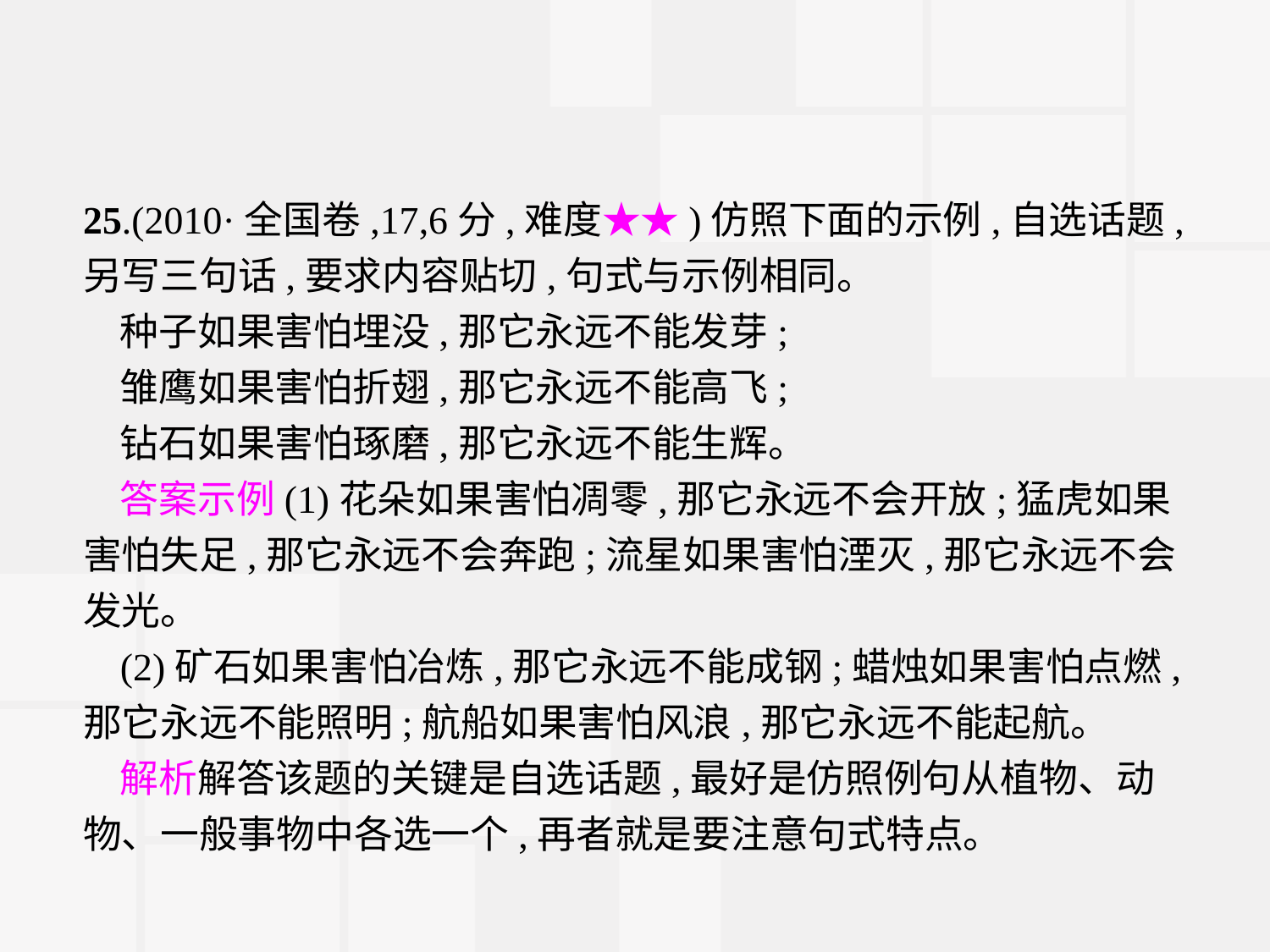

25.(2010·全国卷,17,6分,难度★★)仿照下面的示例,自选话题,另写三句话,要求内容贴切,句式与示例相同。
种子如果害怕埋没,那它永远不能发芽;
雏鹰如果害怕折翅,那它永远不能高飞;
钻石如果害怕琢磨,那它永远不能生辉。
答案示例(1)花朵如果害怕凋零,那它永远不会开放;猛虎如果害怕失足,那它永远不会奔跑;流星如果害怕湮灭,那它永远不会发光。
(2)矿石如果害怕冶炼,那它永远不能成钢;蜡烛如果害怕点燃,那它永远不能照明;航船如果害怕风浪,那它永远不能起航。
解析解答该题的关键是自选话题,最好是仿照例句从植物、动物、一般事物中各选一个,再者就是要注意句式特点。